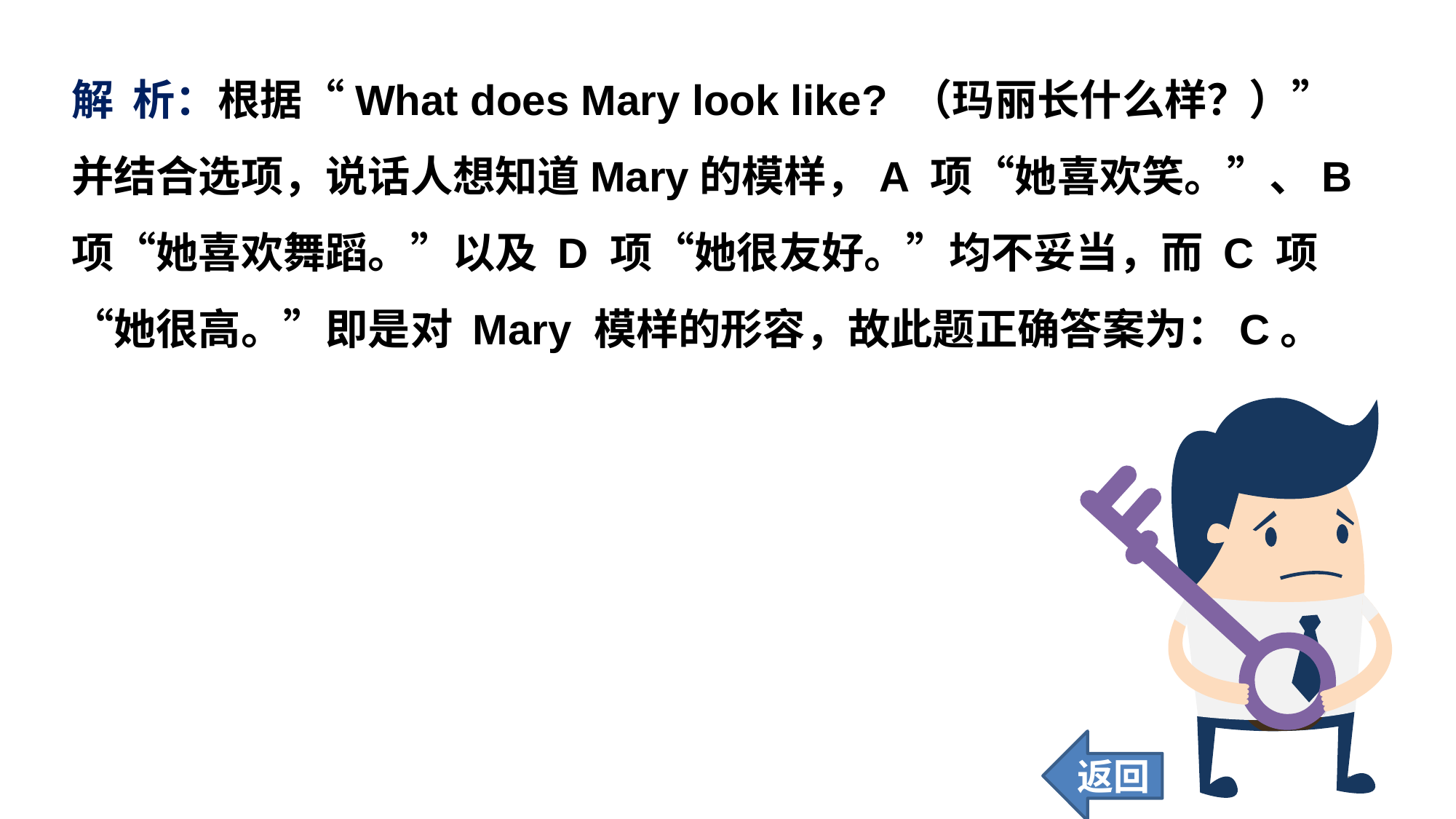

解  析：根据“What does Mary look like? （玛丽长什么样？）”并结合选项，说话人想知道Mary的模样，A 项“她喜欢笑。”、B 项“她喜欢舞蹈。”以及 D 项“她很友好。”均不妥当，而 C 项“她很高。”即是对 Mary 模样的形容，故此题正确答案为：C。

返回
106